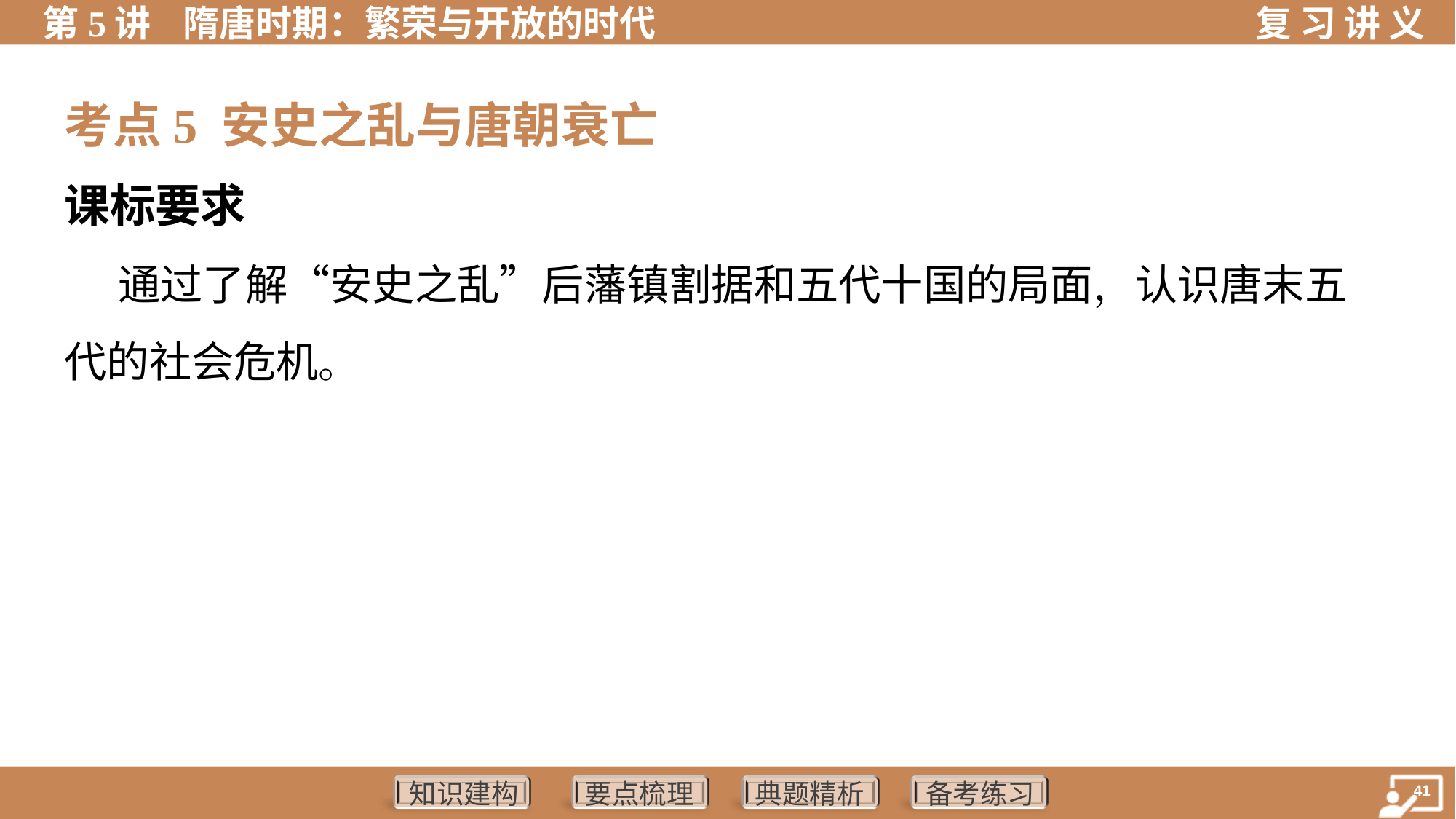

考点5 安史之乱与唐朝衰亡
课标要求
    通过了解“安史之乱”后藩镇割据和五代十国的局面，认识唐末五
代的社会危机。